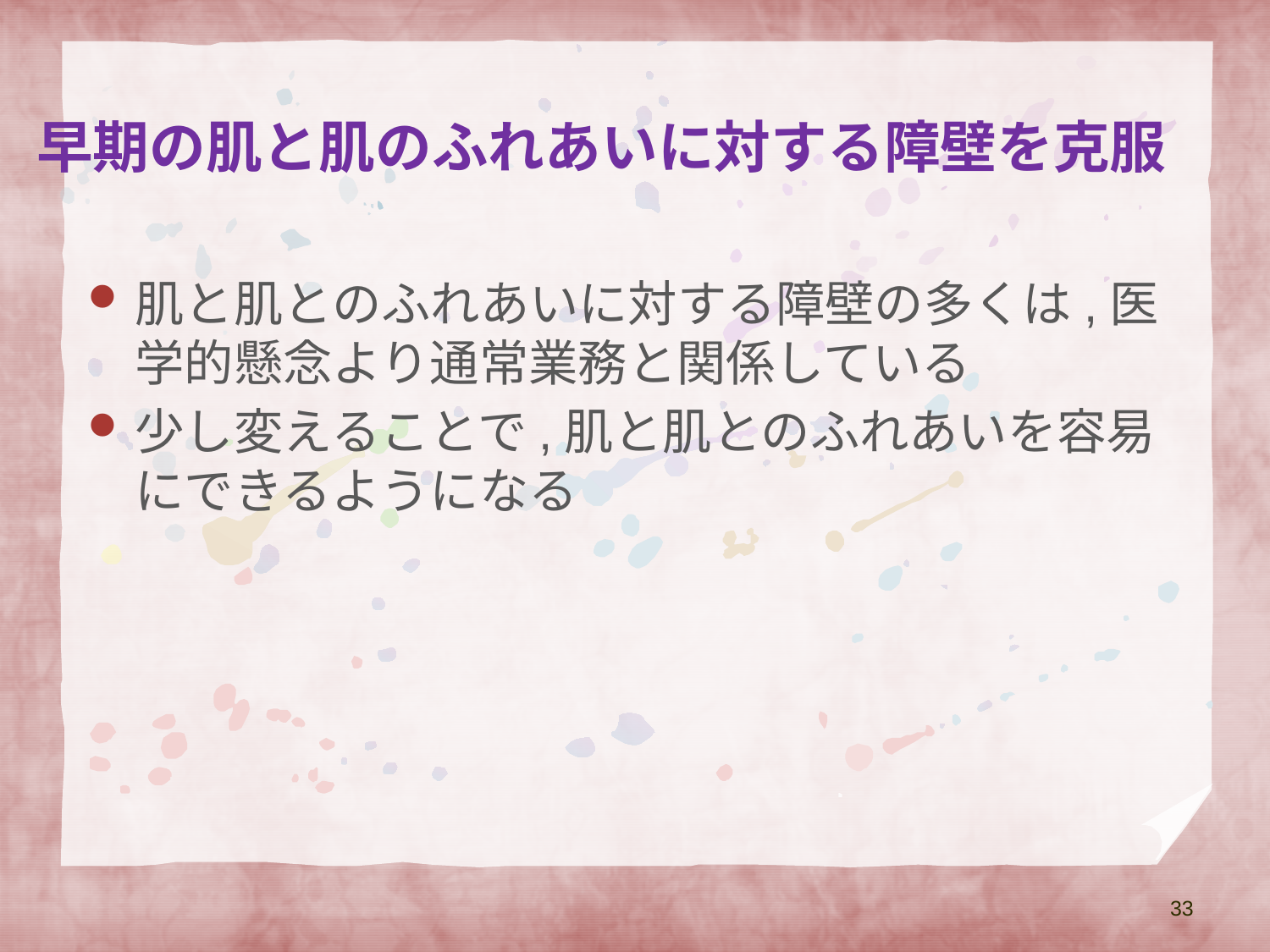

# 早期の肌と肌のふれあいに対する障壁を克服
肌と肌とのふれあいに対する障壁の多くは,医学的懸念より通常業務と関係している
少し変えることで,肌と肌とのふれあいを容易にできるようになる
33